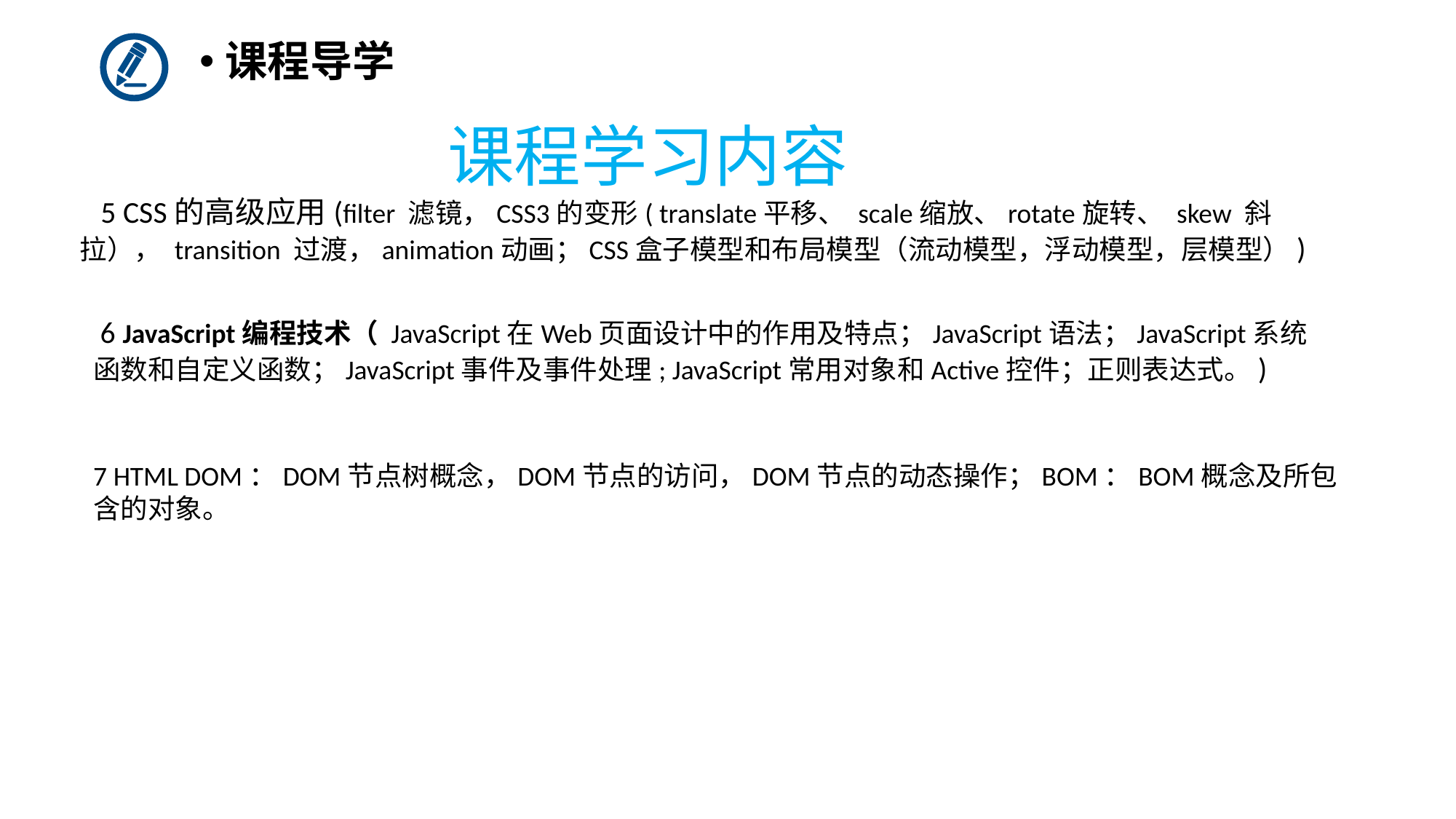

课程导学
# 课程学习内容
   5 CSS的高级应用(filter 滤镜，CSS3的变形( translate平移、 scale缩放、rotate旋转、 skew 斜拉）， transition 过渡，animation动画；CSS盒子模型和布局模型（流动模型，浮动模型，层模型）)
 6 JavaScript编程技术（ JavaScript在Web页面设计中的作用及特点；JavaScript语法；JavaScript系统函数和自定义函数；JavaScript事件及事件处理; JavaScript常用对象和Active控件；正则表达式。)
7 HTML DOM：DOM节点树概念，DOM节点的访问，DOM节点的动态操作；BOM：BOM概念及所包含的对象。